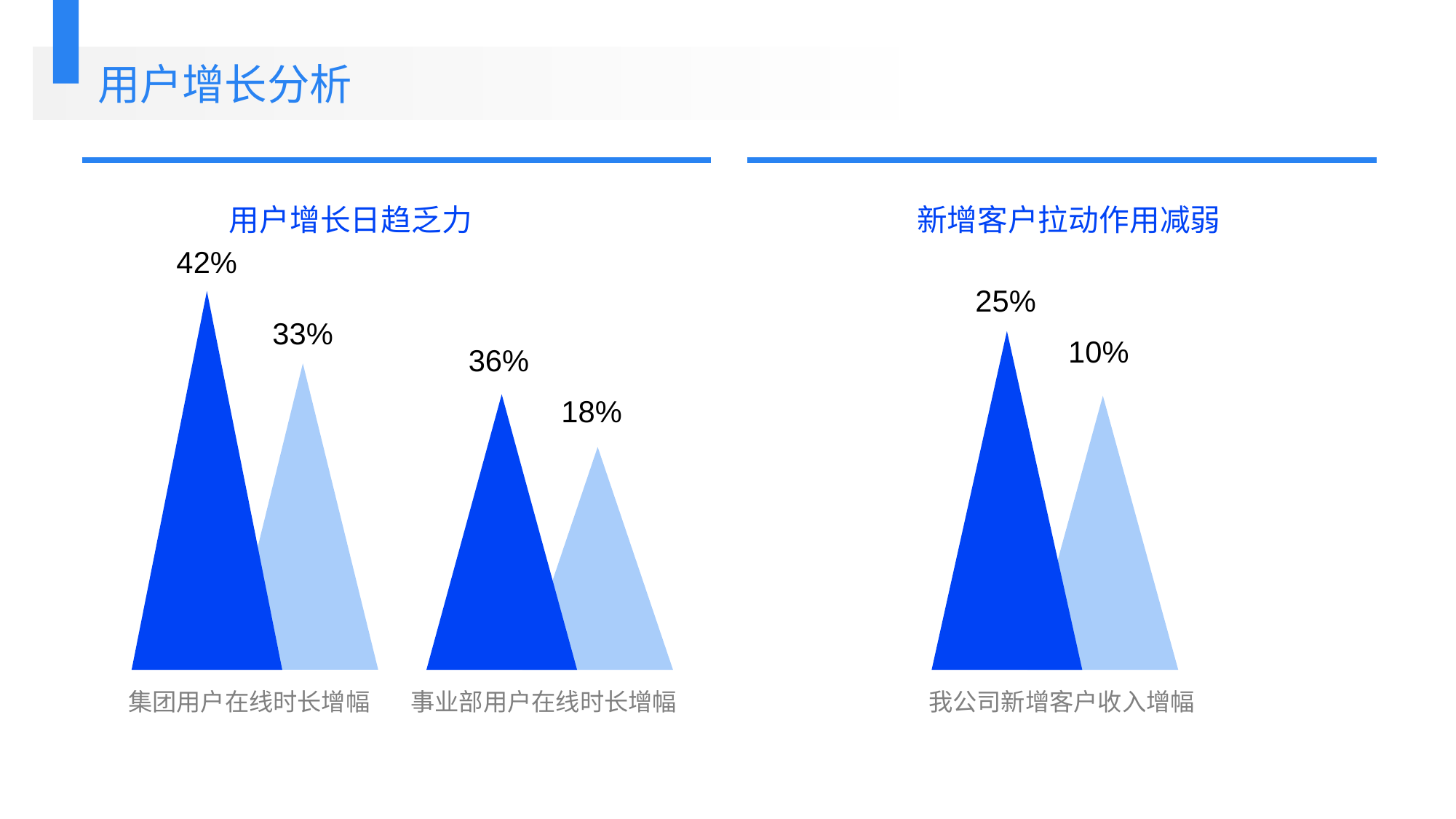

用户增长分析
用户增长日趋乏力
 新增客户拉动作用减弱
42%
25%

33%

10%
36%

18%

集团用户在线时长增幅
事业部用户在线时长增幅
我公司新增客户收入增幅